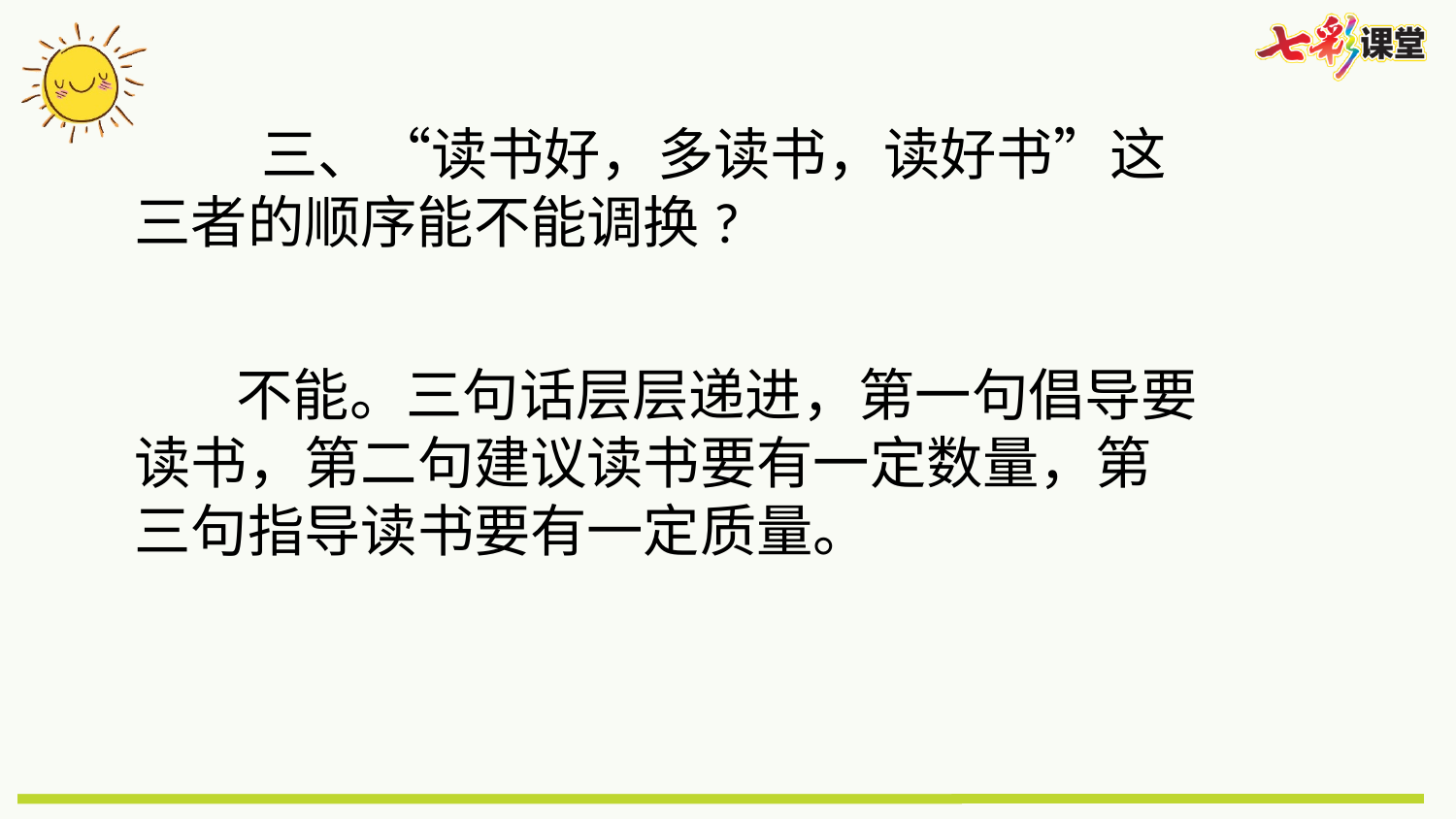

三、“读书好，多读书，读好书”这三者的顺序能不能调换?
       不能。三句话层层递进，第一句倡导要读书，第二句建议读书要有一定数量，第三句指导读书要有一定质量。